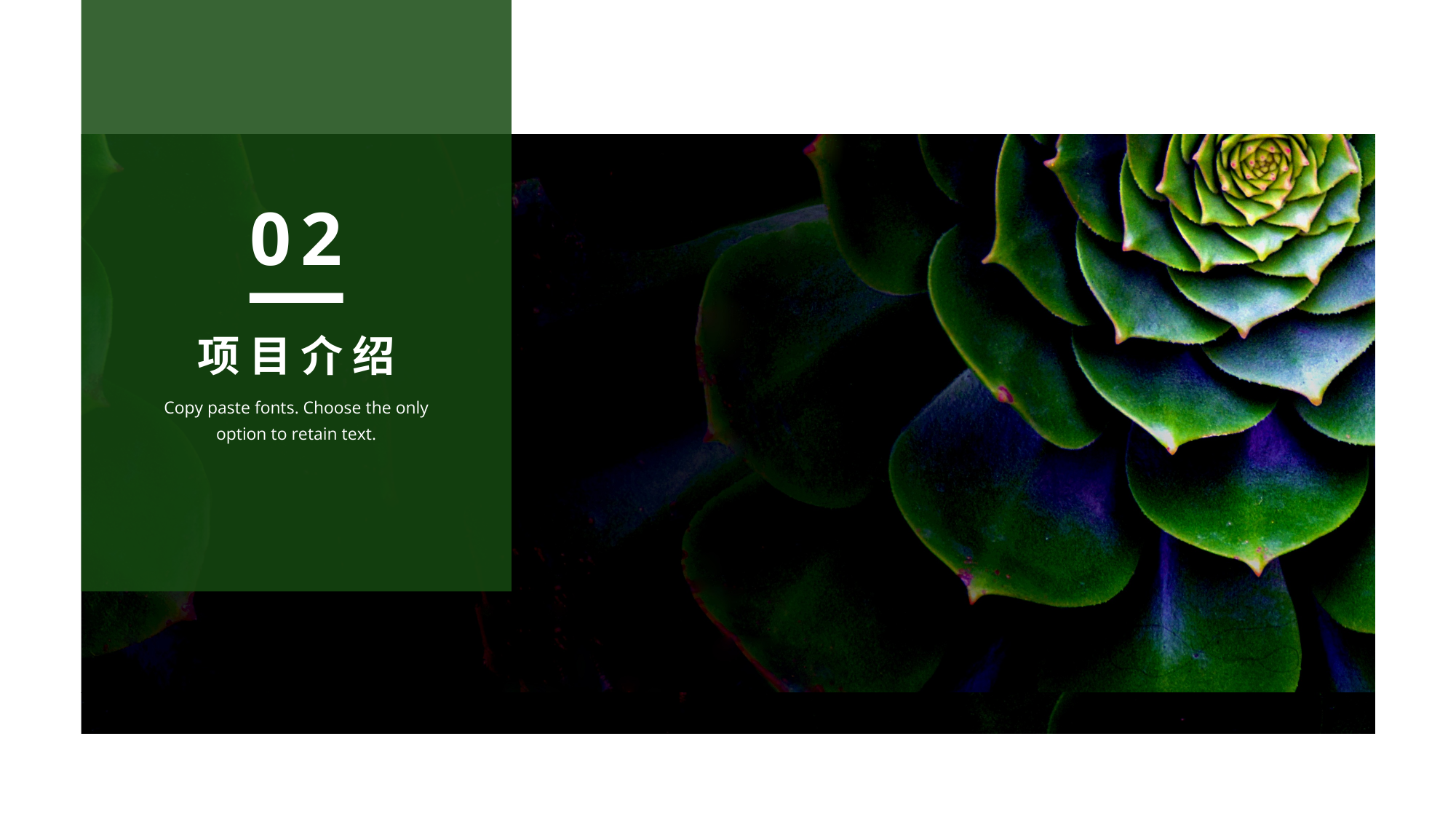

项目介绍
Copy paste fonts. Choose the only option to retain text.
02